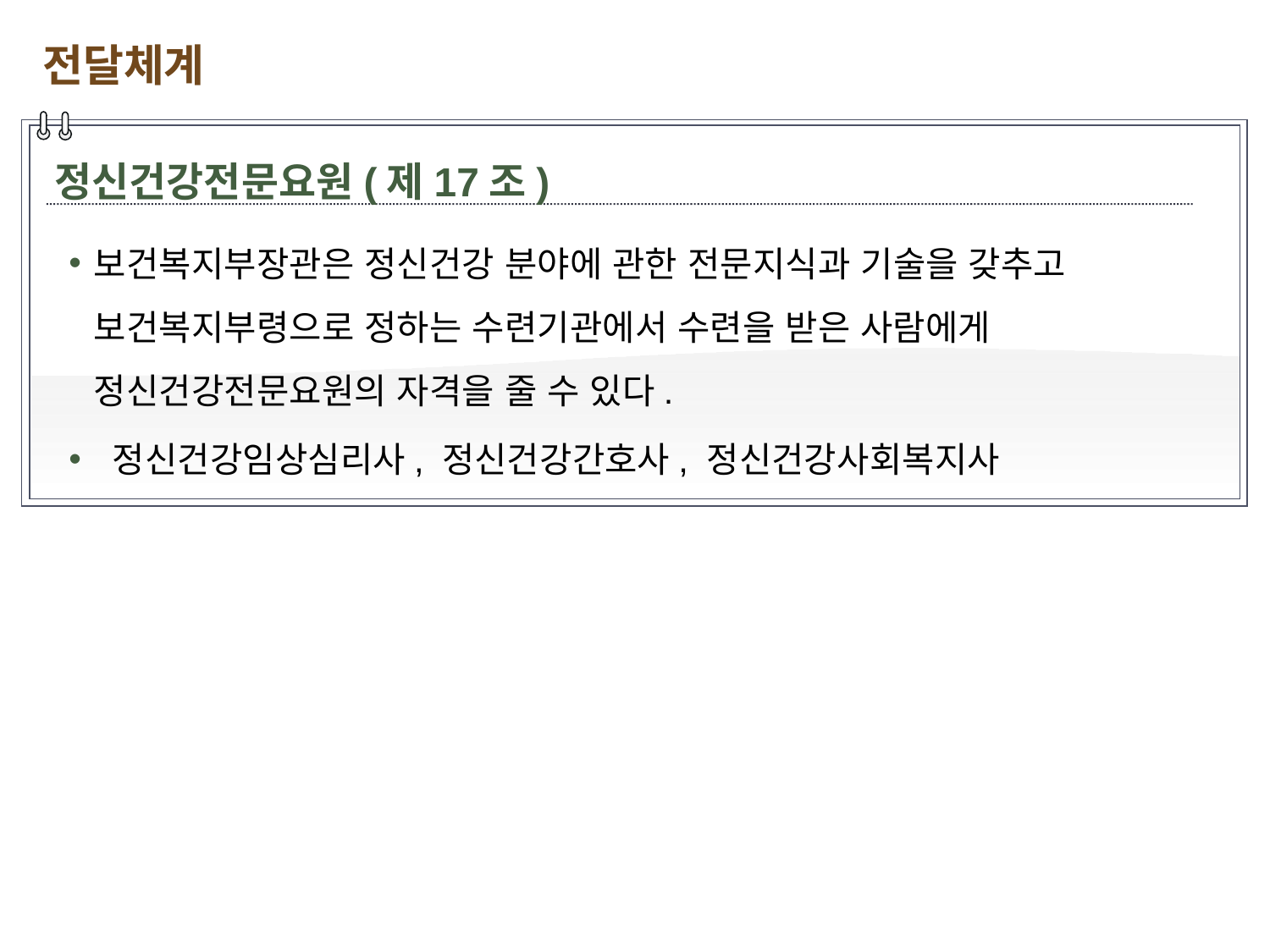

전달체계

정신건강전문요원(제17조)

보건복지부장관은 정신건강 분야에 관한 전문지식과 기술을 갖추고 보건복지부령으로 정하는 수련기관에서 수련을 받은 사람에게 정신건강전문요원의 자격을 줄 수 있다.
 정신건강임상심리사, 정신건강간호사, 정신건강사회복지사